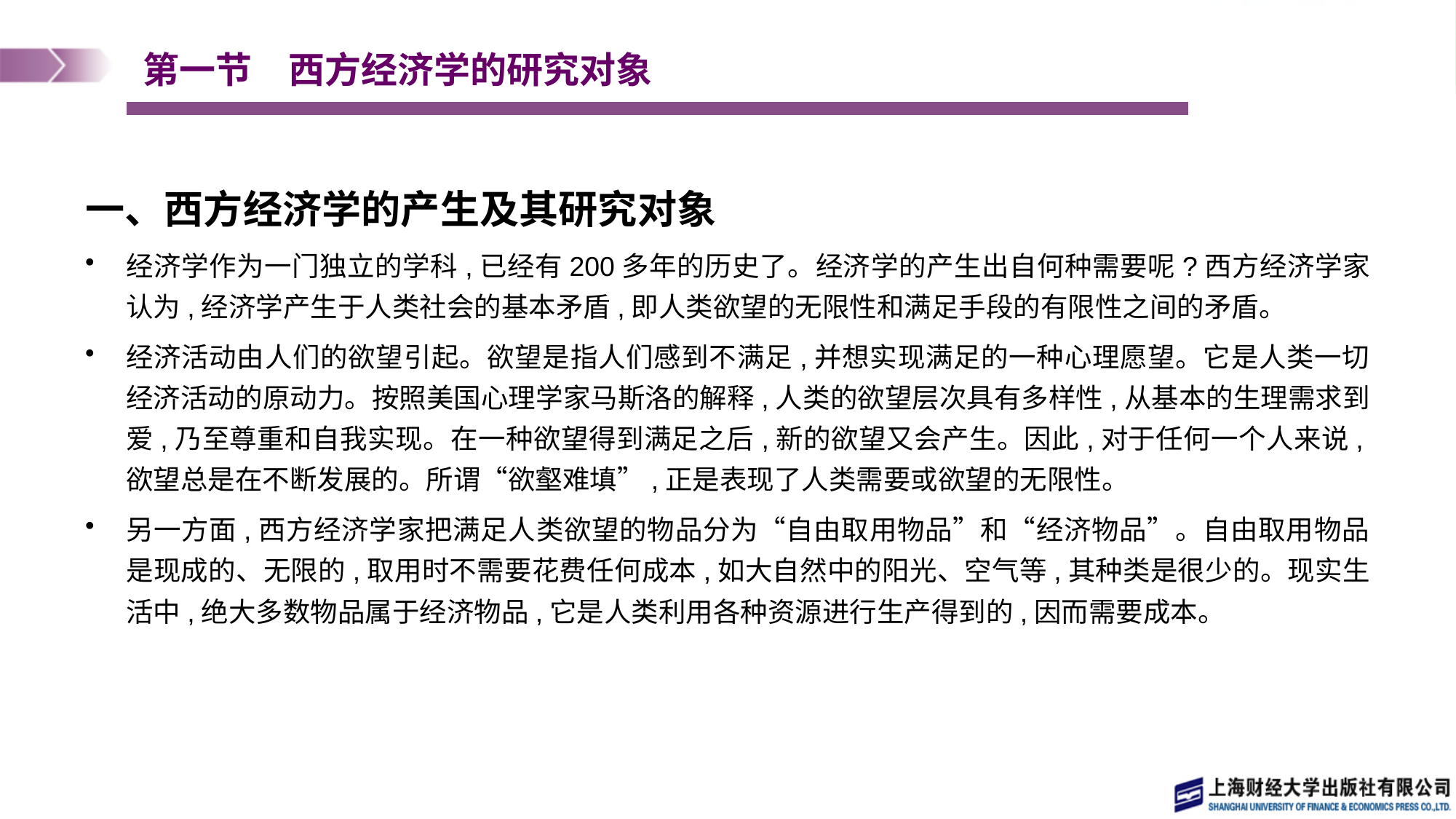

# 第一节　西方经济学的研究对象
一、西方经济学的产生及其研究对象
经济学作为一门独立的学科,已经有200多年的历史了。经济学的产生出自何种需要呢?西方经济学家认为,经济学产生于人类社会的基本矛盾,即人类欲望的无限性和满足手段的有限性之间的矛盾。
经济活动由人们的欲望引起。欲望是指人们感到不满足,并想实现满足的一种心理愿望。它是人类一切经济活动的原动力。按照美国心理学家马斯洛的解释,人类的欲望层次具有多样性,从基本的生理需求到爱,乃至尊重和自我实现。在一种欲望得到满足之后,新的欲望又会产生。因此,对于任何一个人来说,欲望总是在不断发展的。所谓“欲壑难填”,正是表现了人类需要或欲望的无限性。
另一方面,西方经济学家把满足人类欲望的物品分为“自由取用物品”和“经济物品”。自由取用物品是现成的、无限的,取用时不需要花费任何成本,如大自然中的阳光、空气等,其种类是很少的。现实生活中,绝大多数物品属于经济物品,它是人类利用各种资源进行生产得到的,因而需要成本。